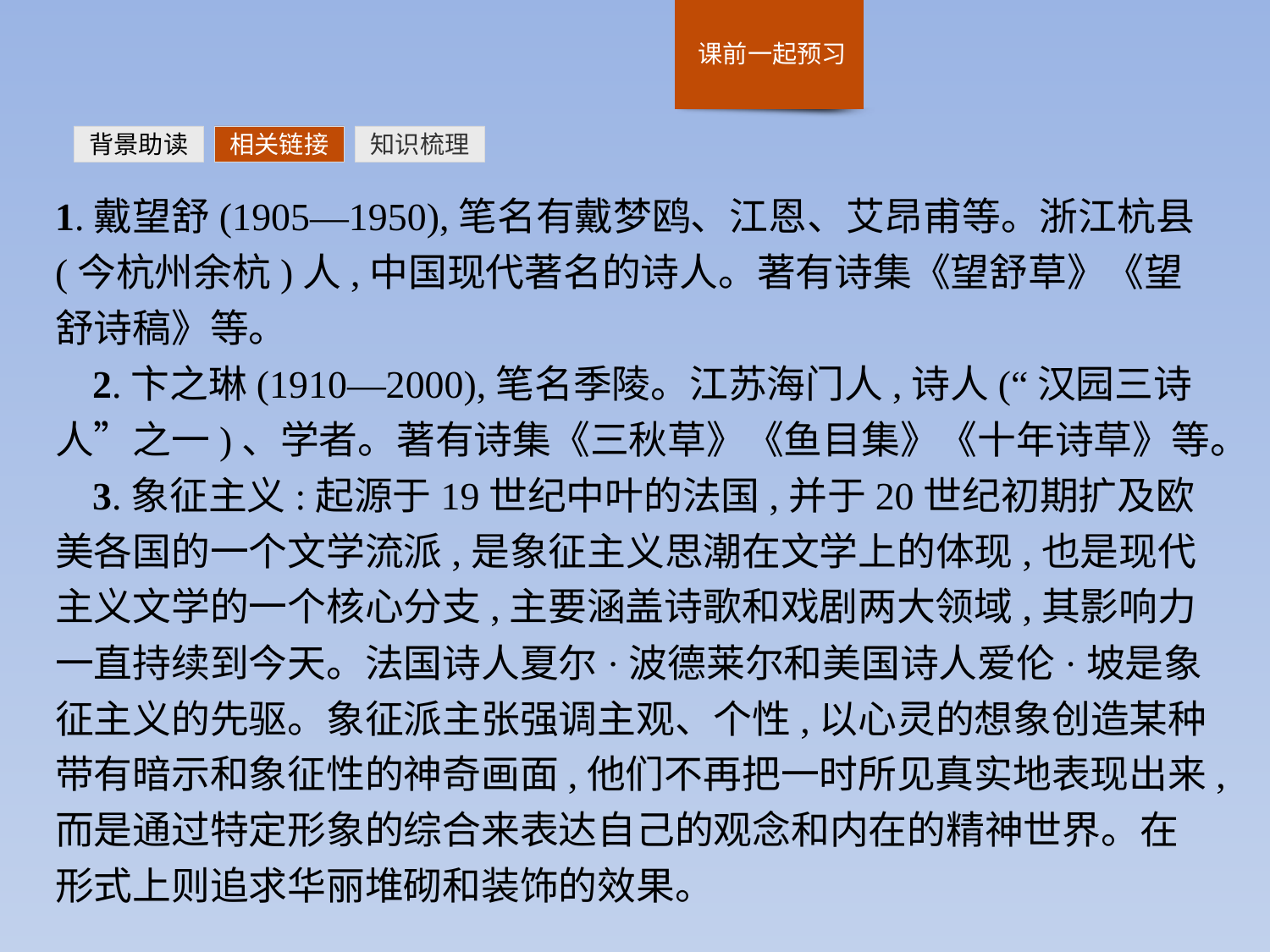

背景助读
相关链接
知识梳理
1.戴望舒(1905—1950),笔名有戴梦鸥、江恩、艾昂甫等。浙江杭县(今杭州余杭)人,中国现代著名的诗人。著有诗集《望舒草》《望舒诗稿》等。
2.卞之琳(1910—2000),笔名季陵。江苏海门人,诗人(“汉园三诗人”之一)、学者。著有诗集《三秋草》《鱼目集》《十年诗草》等。
3.象征主义:起源于19世纪中叶的法国,并于20世纪初期扩及欧美各国的一个文学流派,是象征主义思潮在文学上的体现,也是现代主义文学的一个核心分支,主要涵盖诗歌和戏剧两大领域,其影响力一直持续到今天。法国诗人夏尔·波德莱尔和美国诗人爱伦·坡是象征主义的先驱。象征派主张强调主观、个性,以心灵的想象创造某种带有暗示和象征性的神奇画面,他们不再把一时所见真实地表现出来,而是通过特定形象的综合来表达自己的观念和内在的精神世界。在形式上则追求华丽堆砌和装饰的效果。